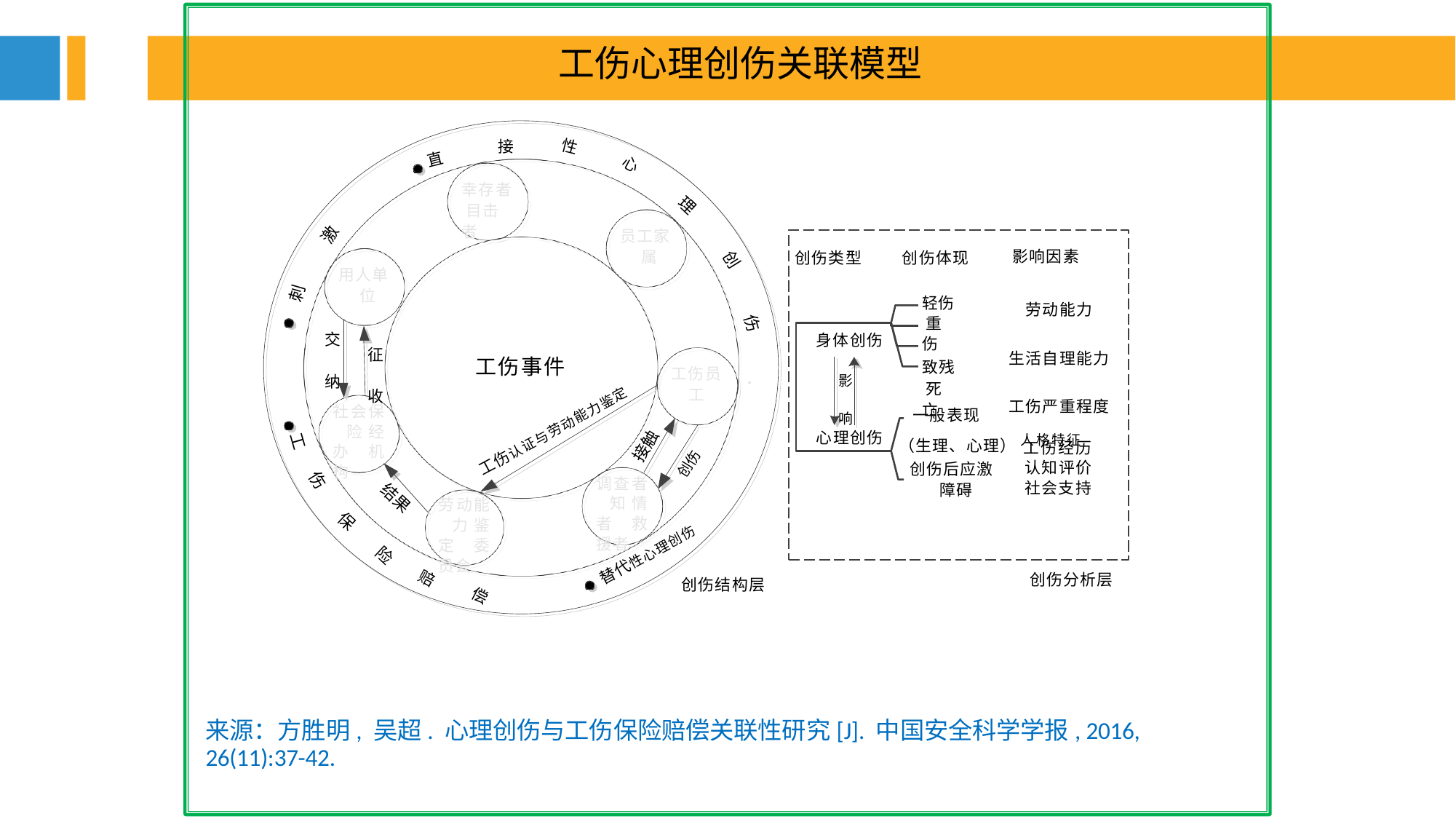

工伤心理创伤关联模型

接
性
直
心

幸存者  目击者
理
激
员工家  属

影响因素
创伤类型
创伤体现
创
用人单  位
刺
轻伤  重伤
致残  死亡
劳动能力

伤

交  纳

身体创伤

征  收
生活自理能力
工伤事件

工伤员
工

影  响

工伤严重程度
社会保  险经办  机构
一般表现

工伤认证与劳动能力鉴定

（生理、心理） 人格特征

心理创伤

接触
工伤经历  认知评价  社会支持
工

创伤
创伤后应激  障碍

调查者  知情者  救援者

伤

结果
劳动能  力鉴定  委员会
保
替代性心理创伤
险
创伤分析层
赔
创伤结构层

偿
来源：方胜明, 吴超. 心理创伤与工伤保险赔偿关联性研究[J]. 中国安全科学学报, 2016, 26(11):37-42.